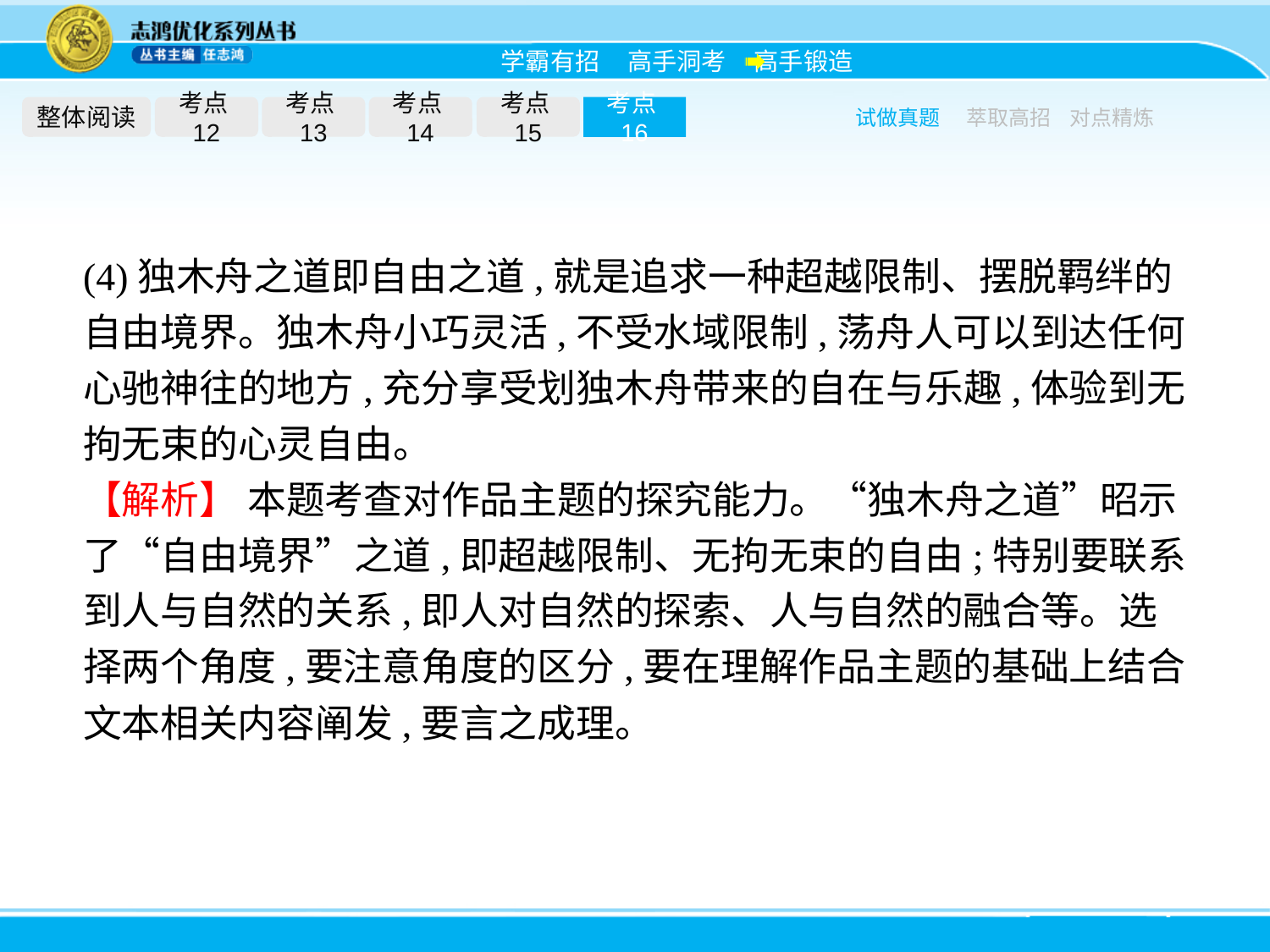

整体阅读
考点12
考点13
考点14
考点15
考点16
试做真题
萃取高招
对点精炼
(4)独木舟之道即自由之道,就是追求一种超越限制、摆脱羁绊的自由境界。独木舟小巧灵活,不受水域限制,荡舟人可以到达任何心驰神往的地方,充分享受划独木舟带来的自在与乐趣,体验到无拘无束的心灵自由。
【解析】 本题考查对作品主题的探究能力。“独木舟之道”昭示了“自由境界”之道,即超越限制、无拘无束的自由;特别要联系到人与自然的关系,即人对自然的探索、人与自然的融合等。选择两个角度,要注意角度的区分,要在理解作品主题的基础上结合文本相关内容阐发,要言之成理。